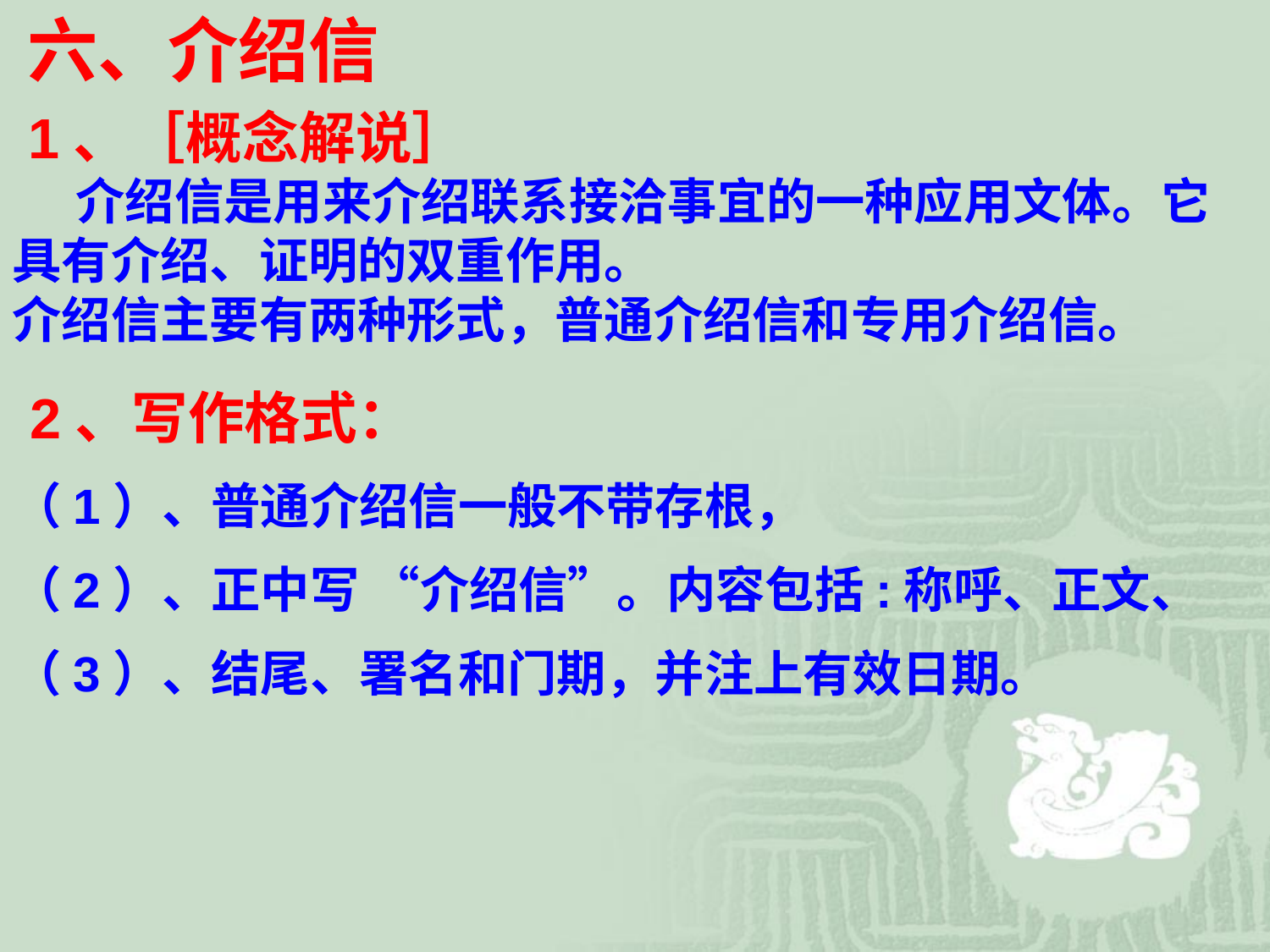

六、介绍信
 1、［概念解说］
　　介绍信是用来介绍联系接洽事宜的一种应用文体。它具有介绍、证明的双重作用。
介绍信主要有两种形式，普通介绍信和专用介绍信。
  2、写作格式：
（1）、普通介绍信一般不带存根，
（2）、正中写 “介绍信”。内容包括:称呼、正文、
（3）、结尾、署名和门期，并注上有效日期。